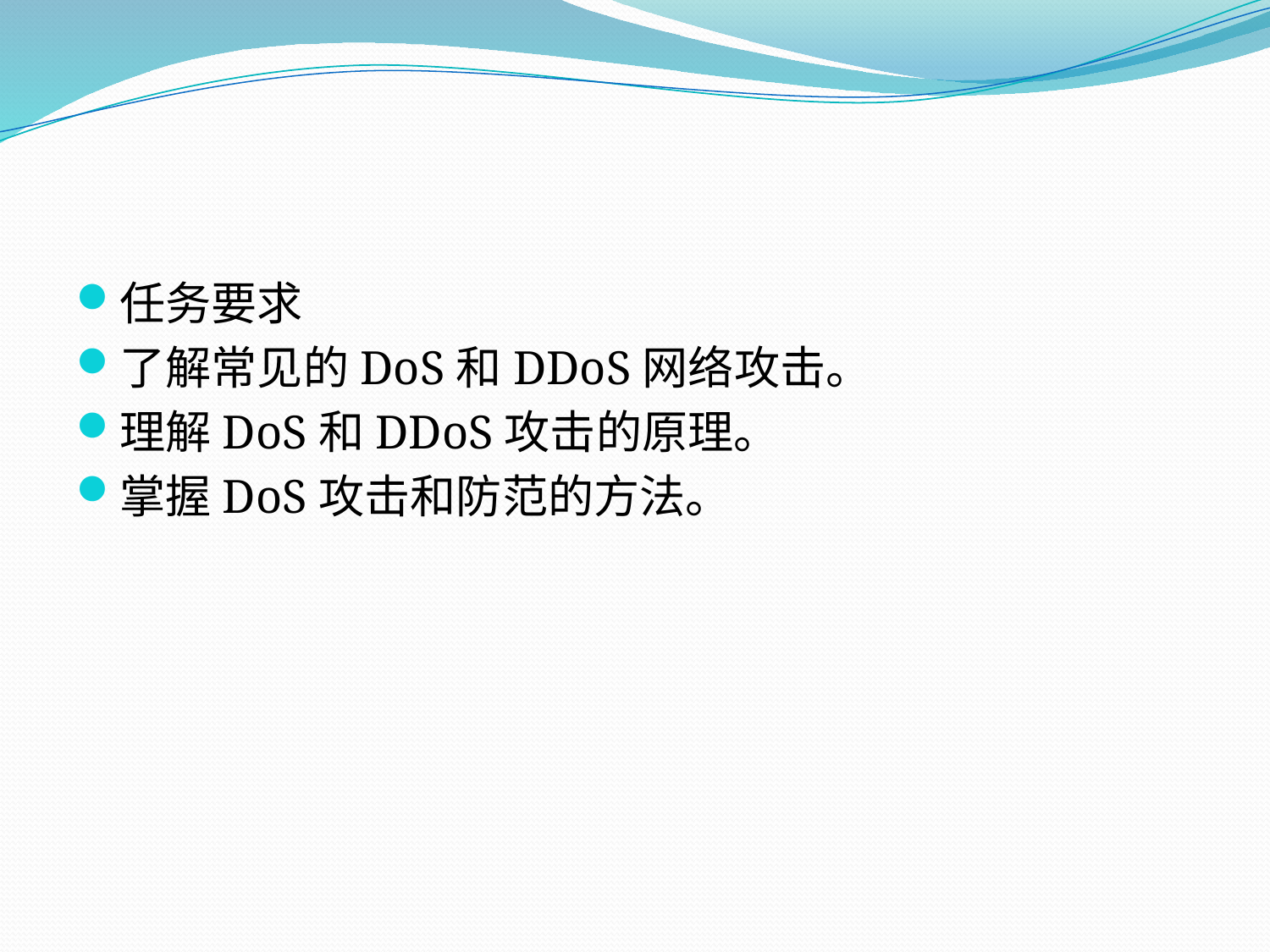

#
任务要求
了解常见的DoS和DDoS网络攻击。
理解DoS和DDoS攻击的原理。
掌握DoS攻击和防范的方法。